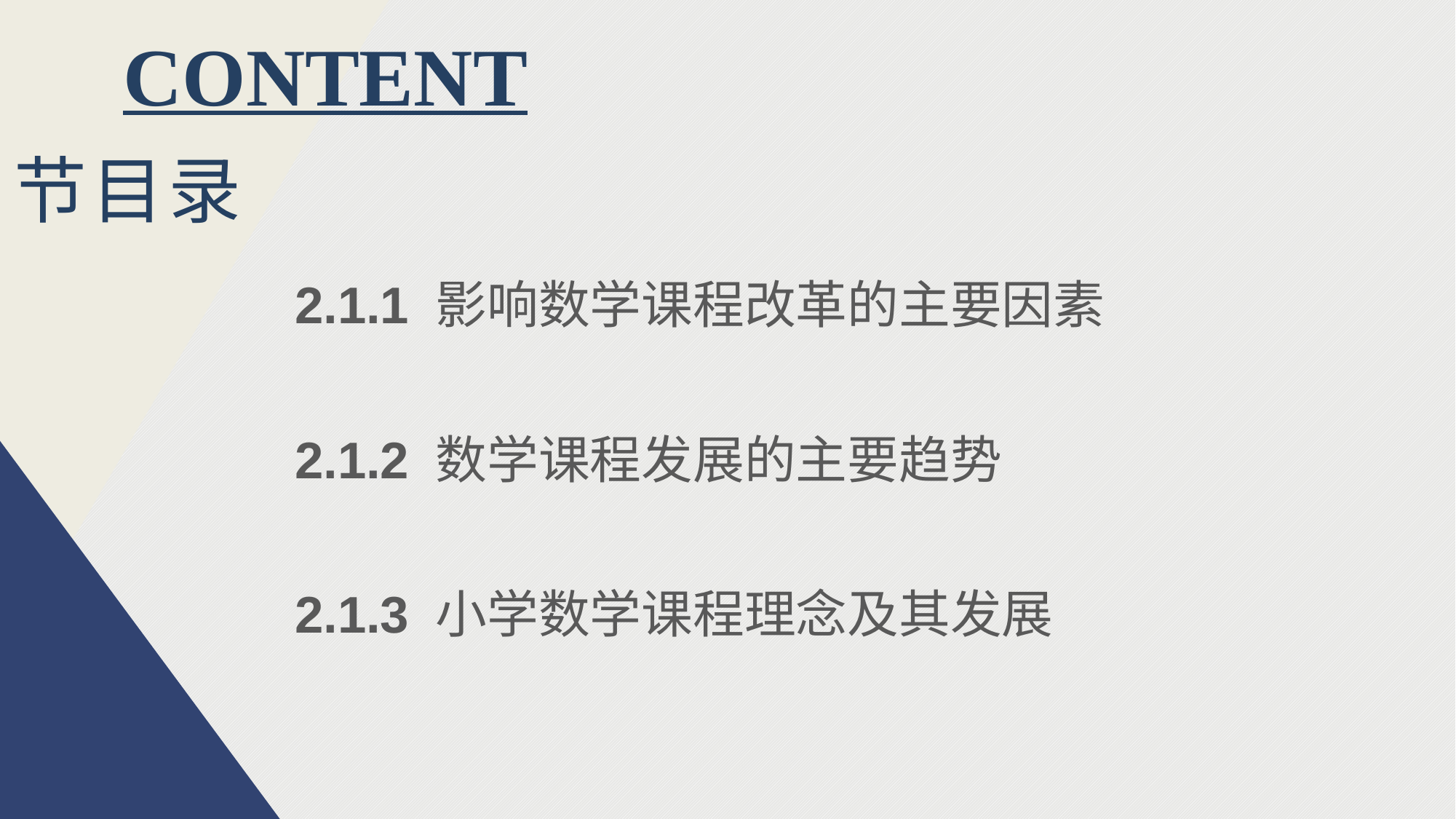

CONTENT
节目录
2.1.1 影响数学课程改革的主要因素
2.1.2 数学课程发展的主要趋势
2.1.3 小学数学课程理念及其发展